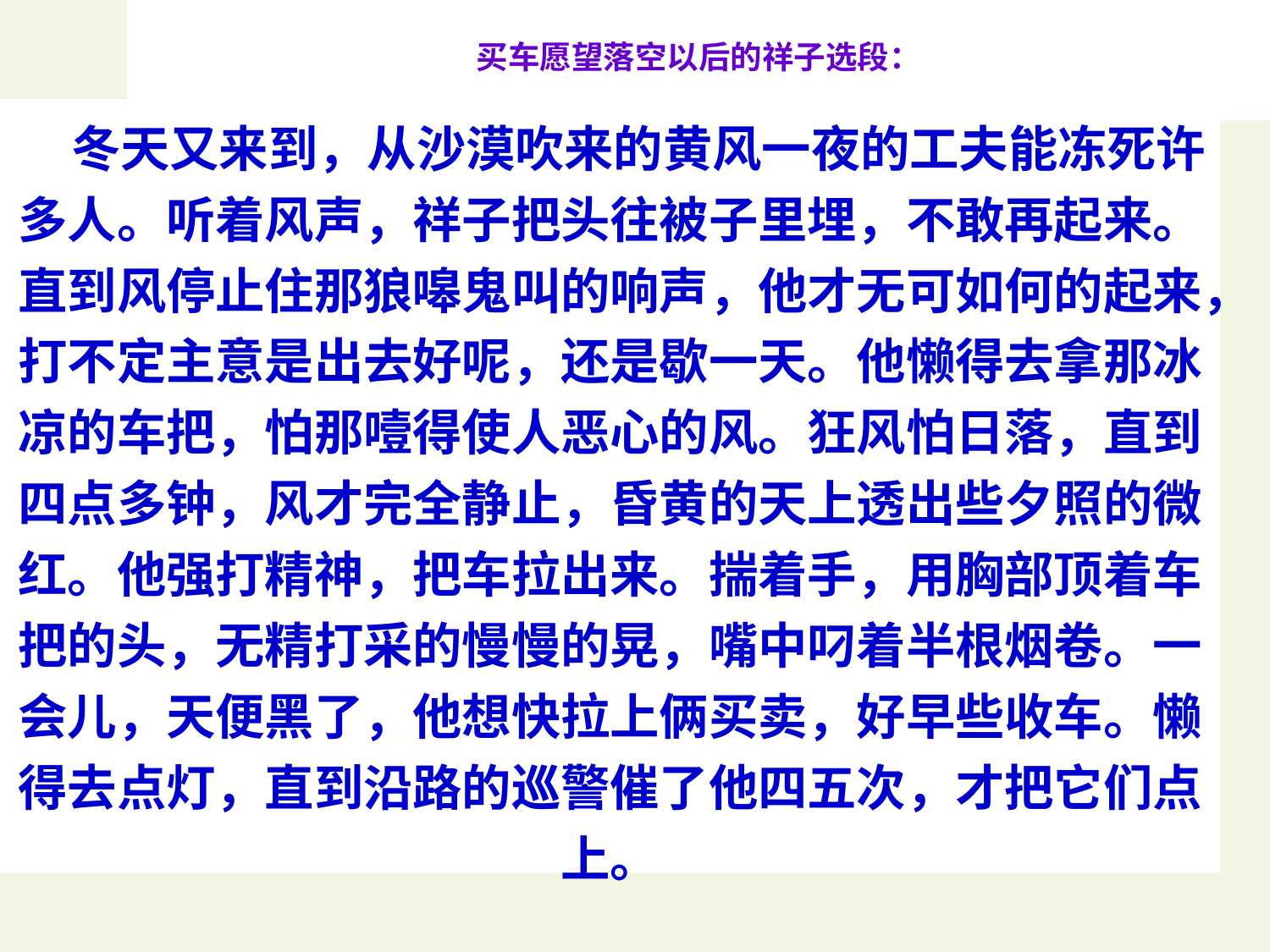

买车愿望落空以后的祥子选段：
    冬天又来到，从沙漠吹来的黄风一夜的工夫能冻死许多人。听着风声，祥子把头往被子里埋，不敢再起来。直到风停止住那狼嗥鬼叫的响声，他才无可如何的起来，打不定主意是出去好呢，还是歇一天。他懒得去拿那冰凉的车把，怕那噎得使人恶心的风。狂风怕日落，直到四点多钟，风才完全静止，昏黄的天上透出些夕照的微红。他强打精神，把车拉出来。揣着手，用胸部顶着车把的头，无精打采的慢慢的晃，嘴中叼着半根烟卷。一会儿，天便黑了，他想快拉上俩买卖，好早些收车。懒得去点灯，直到沿路的巡警催了他四五次，才把它们点上。